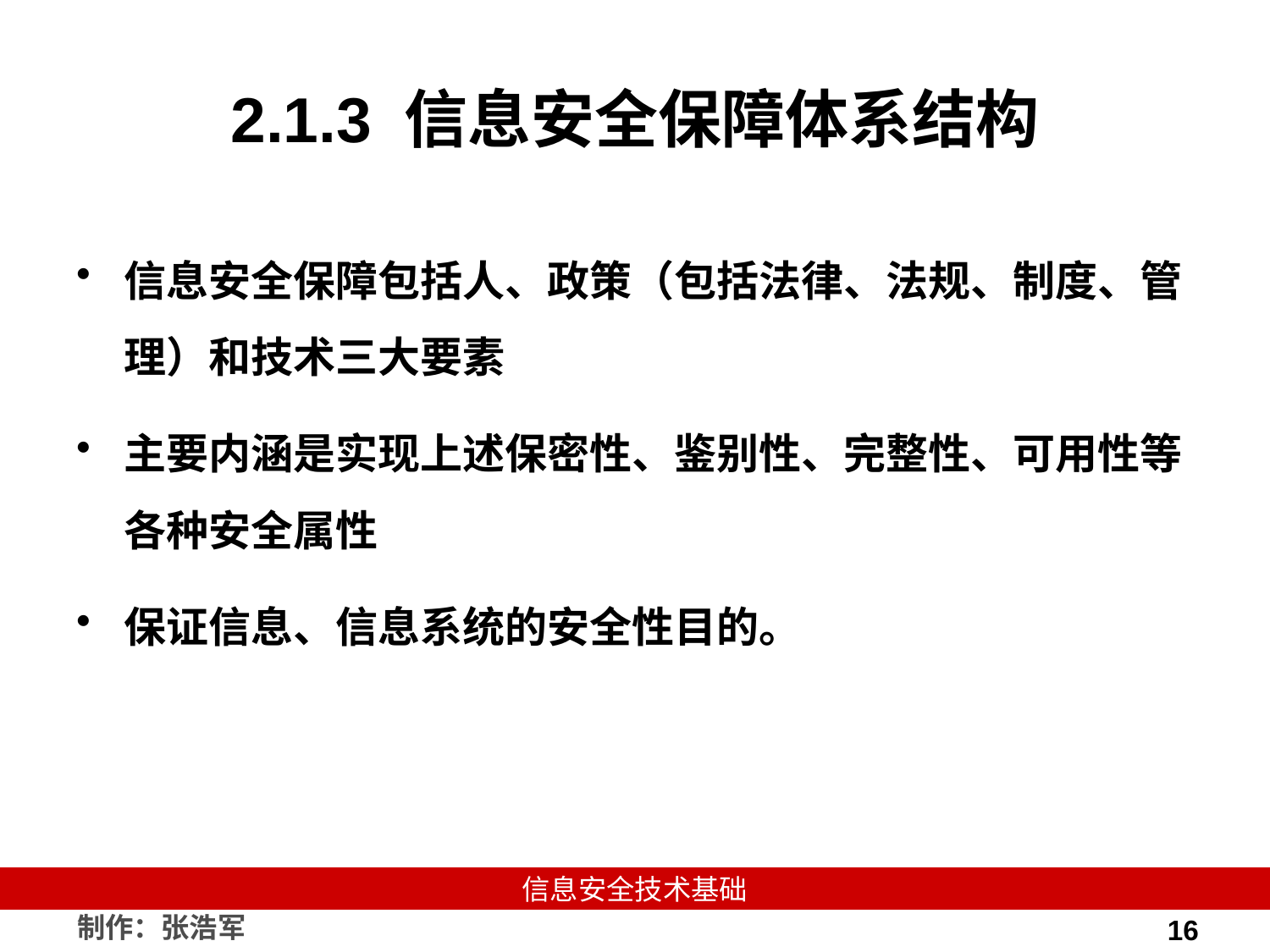

# 2.1.3 信息安全保障体系结构
信息安全保障包括人、政策（包括法律、法规、制度、管理）和技术三大要素
主要内涵是实现上述保密性、鉴别性、完整性、可用性等各种安全属性
保证信息、信息系统的安全性目的。
16